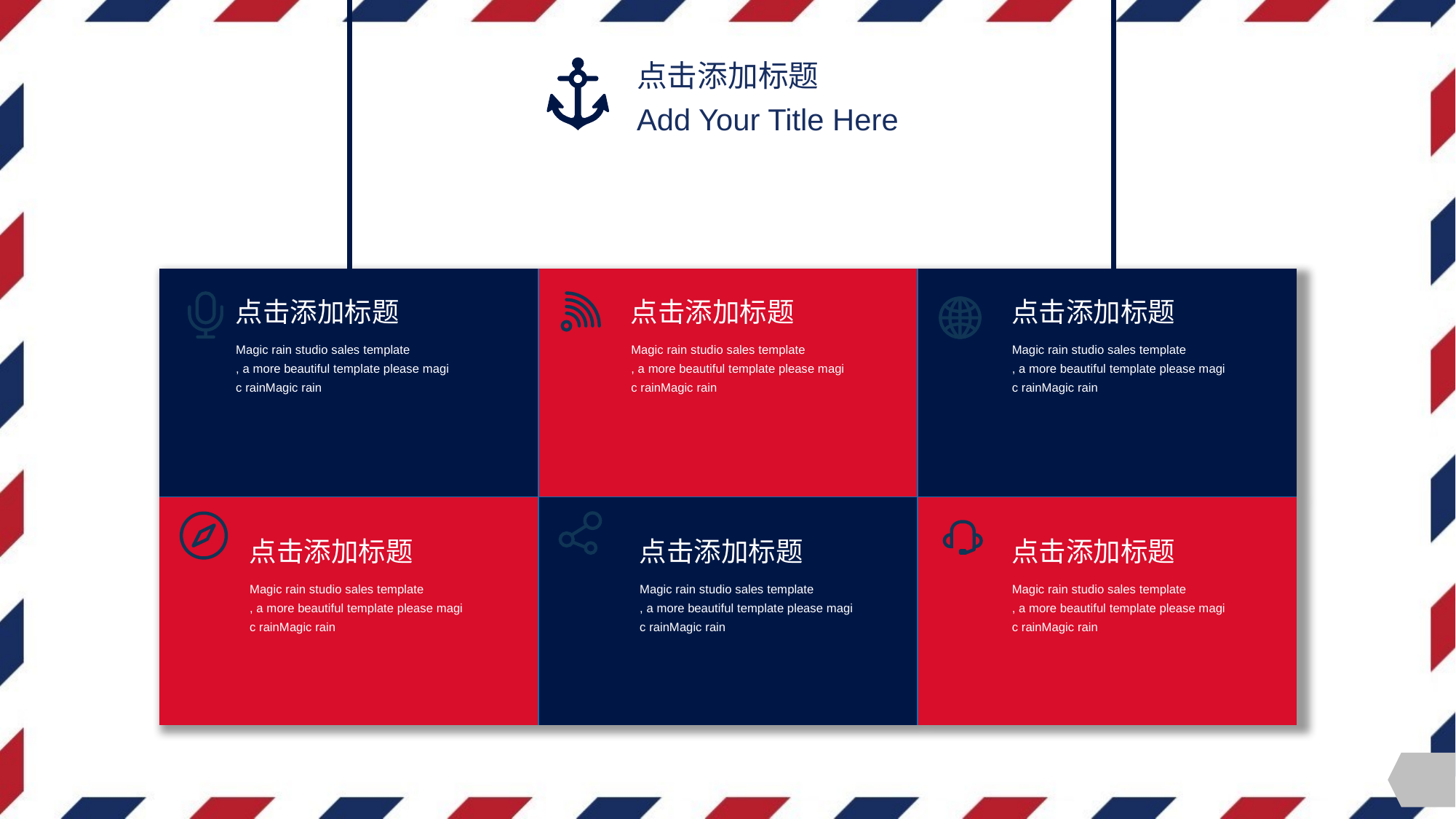

点击添加标题
Add Your Title Here

|  |  |  |
| --- | --- | --- |
|  |  |  |
点击添加标题
Magic rain studio sales template
, a more beautiful template please magi
c rainMagic rain
点击添加标题
Magic rain studio sales template
, a more beautiful template please magi
c rainMagic rain
点击添加标题
Magic rain studio sales template
, a more beautiful template please magi
c rainMagic rain

点击添加标题
Magic rain studio sales template
, a more beautiful template please magi
c rainMagic rain

点击添加标题
Magic rain studio sales template
, a more beautiful template please magi
c rainMagic rain
点击添加标题
Magic rain studio sales template
, a more beautiful template please magi
c rainMagic rain